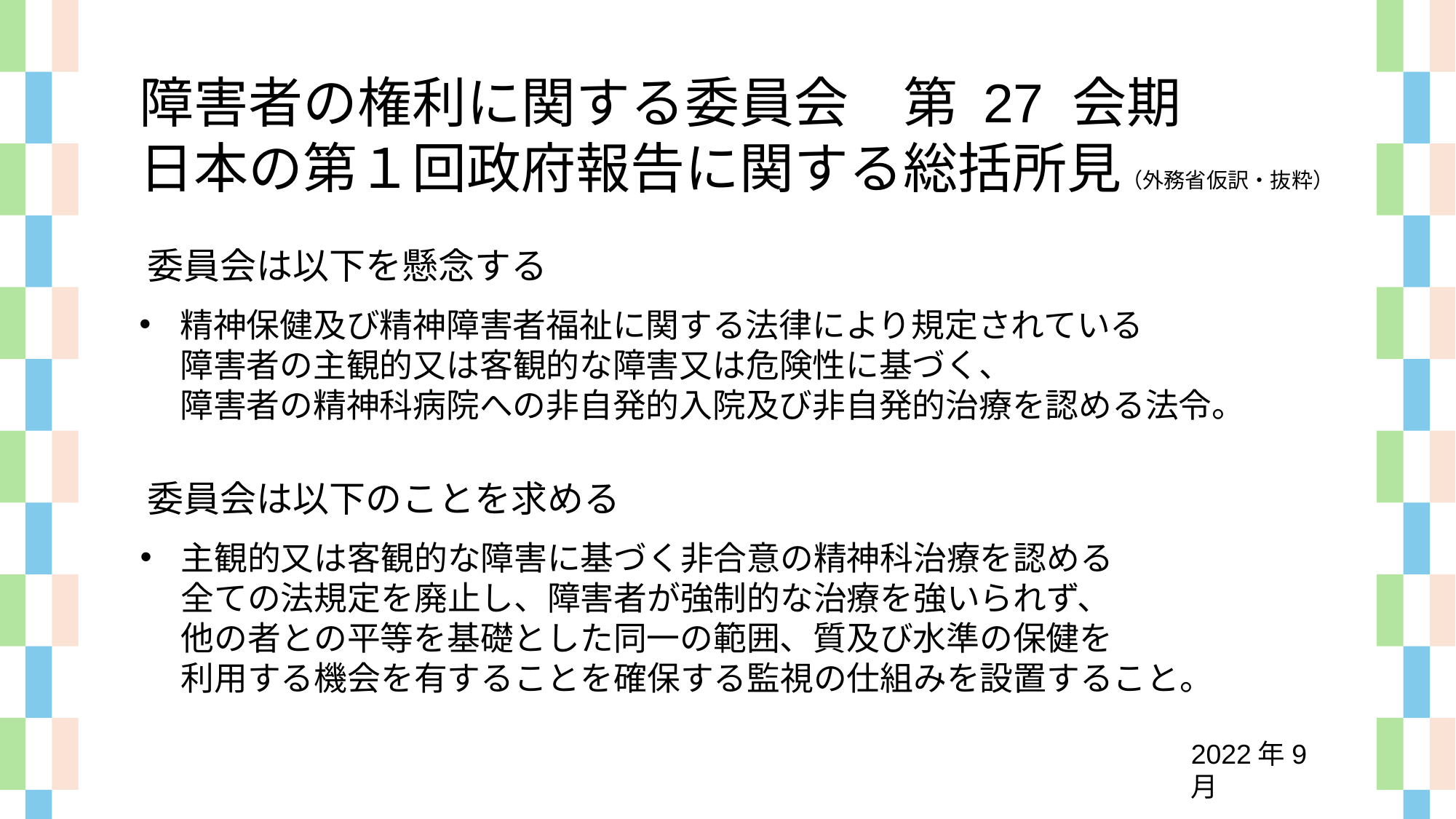

障害者の権利に関する委員会　第 27 会期
日本の第１回政府報告に関する総括所見（外務省仮訳・抜粋）
委員会は以下を懸念する
精神保健及び精神障害者福祉に関する法律により規定されている
障害者の主観的又は客観的な障害又は危険性に基づく、
障害者の精神科病院への非自発的入院及び非自発的治療を認める法令。
委員会は以下のことを求める
主観的又は客観的な障害に基づく非合意の精神科治療を認める
全ての法規定を廃止し、障害者が強制的な治療を強いられず、
他の者との平等を基礎とした同一の範囲、質及び水準の保健を
利用する機会を有することを確保する監視の仕組みを設置すること。
2022年9月